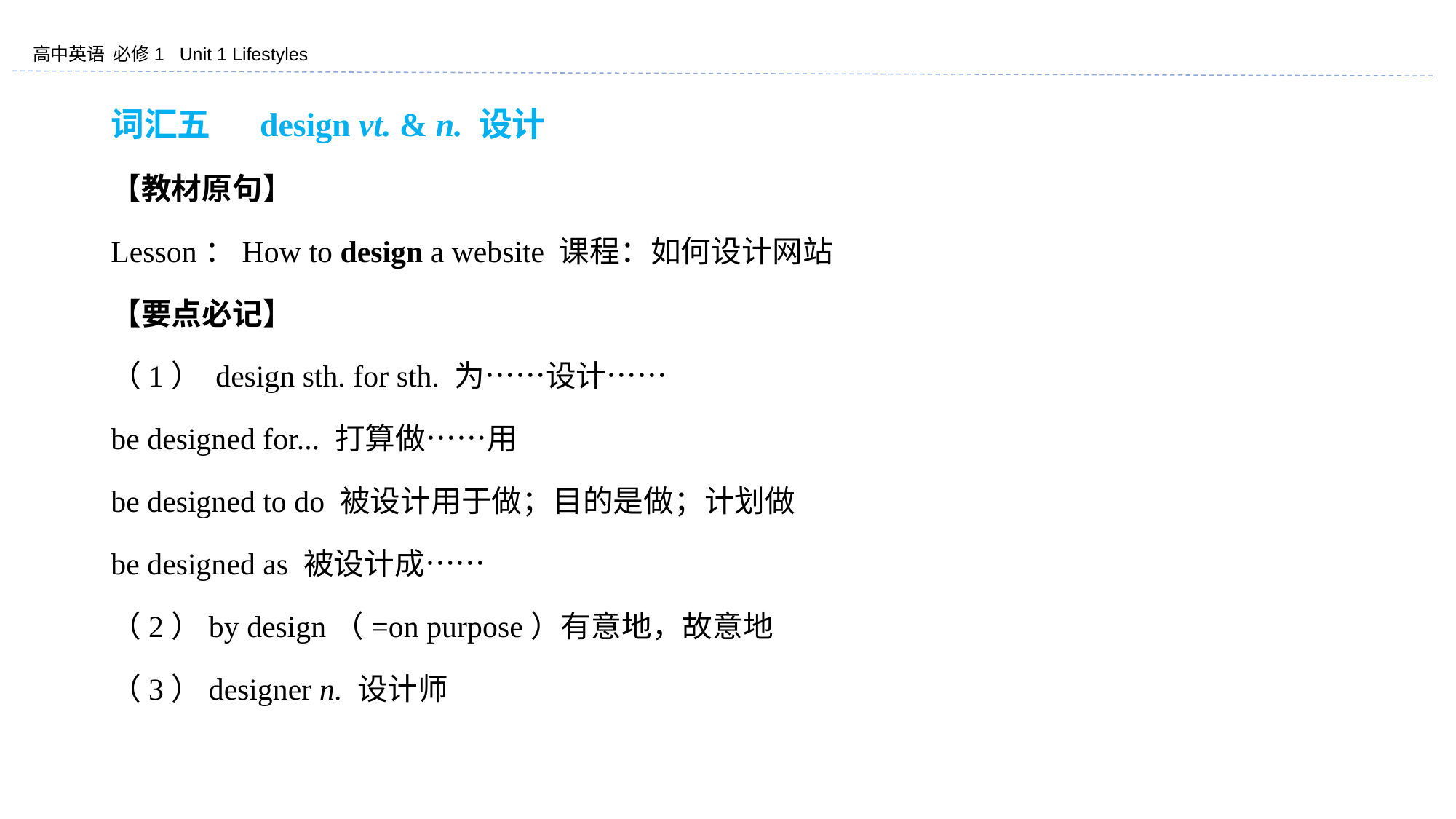

词汇五 　design vt. & n. 设计
【教材原句】
Lesson：How to design a website 课程：如何设计网站
【要点必记】
（1） design sth. for sth. 为……设计……
be designed for... 打算做……用
be designed to do 被设计用于做；目的是做；计划做
be designed as 被设计成……
（2）by design（=on purpose）有意地，故意地
（3）designer n. 设计师